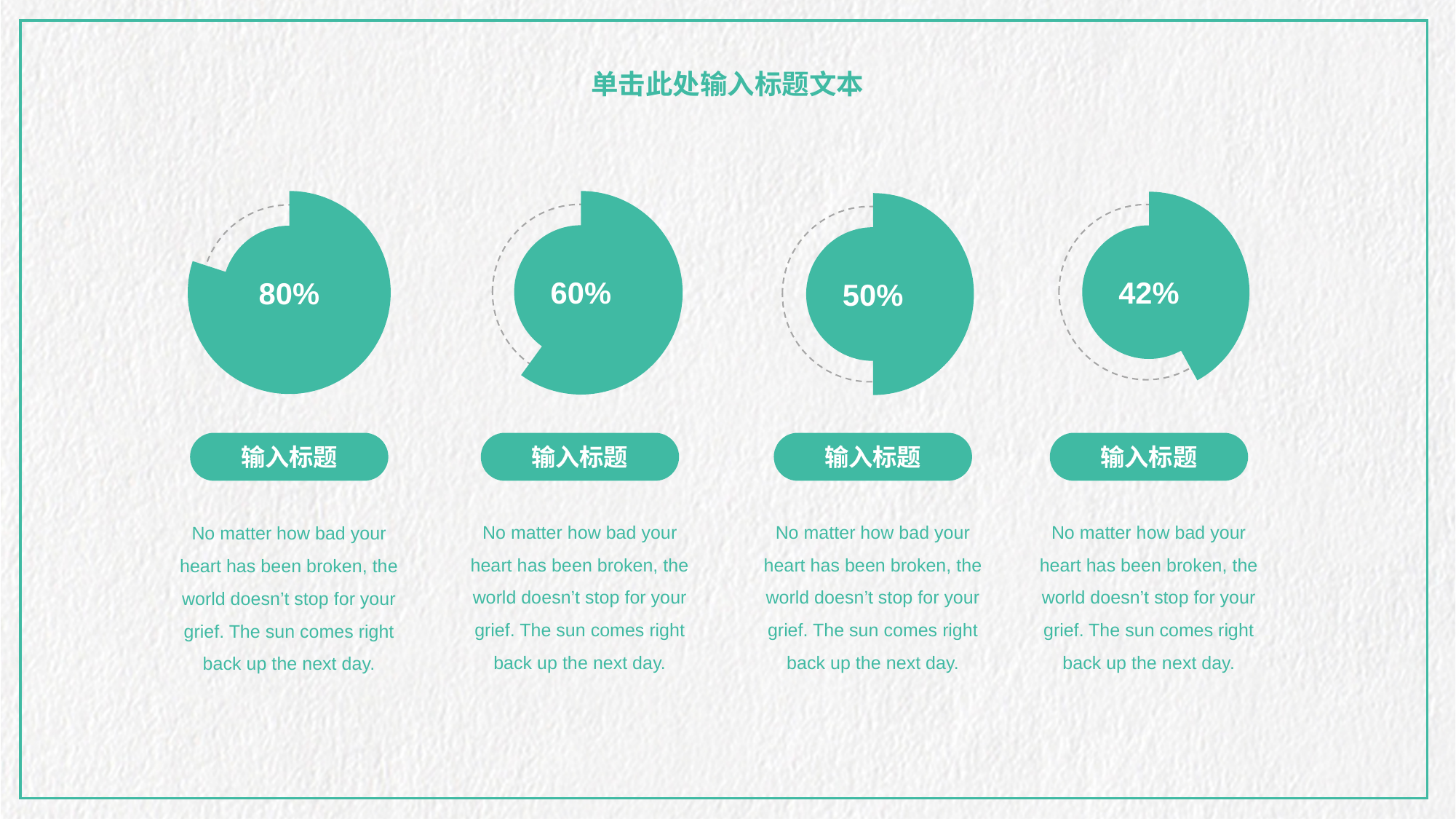

单击此处输入标题文本

### Chart

| Category | 销售额 |
|---|---|
| 实占百分比 | 80.0 |
| 余下（自动计算，无需修改) | 20.0 |
80%

### Chart

| Category | 销售额 |
|---|---|
| 实占百分比 | 60.0 |
| 余下（自动计算，无需修改) | 40.0 |
60%

### Chart

| Category | 销售额 |
|---|---|
| 实占百分比 | 42.0 |
| 余下（自动计算，无需修改) | 58.0 |
42%

### Chart

| Category | 销售额 |
|---|---|
| 实占百分比 | 50.0 |
| 余下（自动计算，无需修改) | 50.0 |
50%
输入标题
输入标题
输入标题
输入标题
No matter how bad your heart has been broken, the world doesn’t stop for your grief. The sun comes right back up the next day.
No matter how bad your heart has been broken, the world doesn’t stop for your grief. The sun comes right back up the next day.
No matter how bad your heart has been broken, the world doesn’t stop for your grief. The sun comes right back up the next day.
No matter how bad your heart has been broken, the world doesn’t stop for your grief. The sun comes right back up the next day.